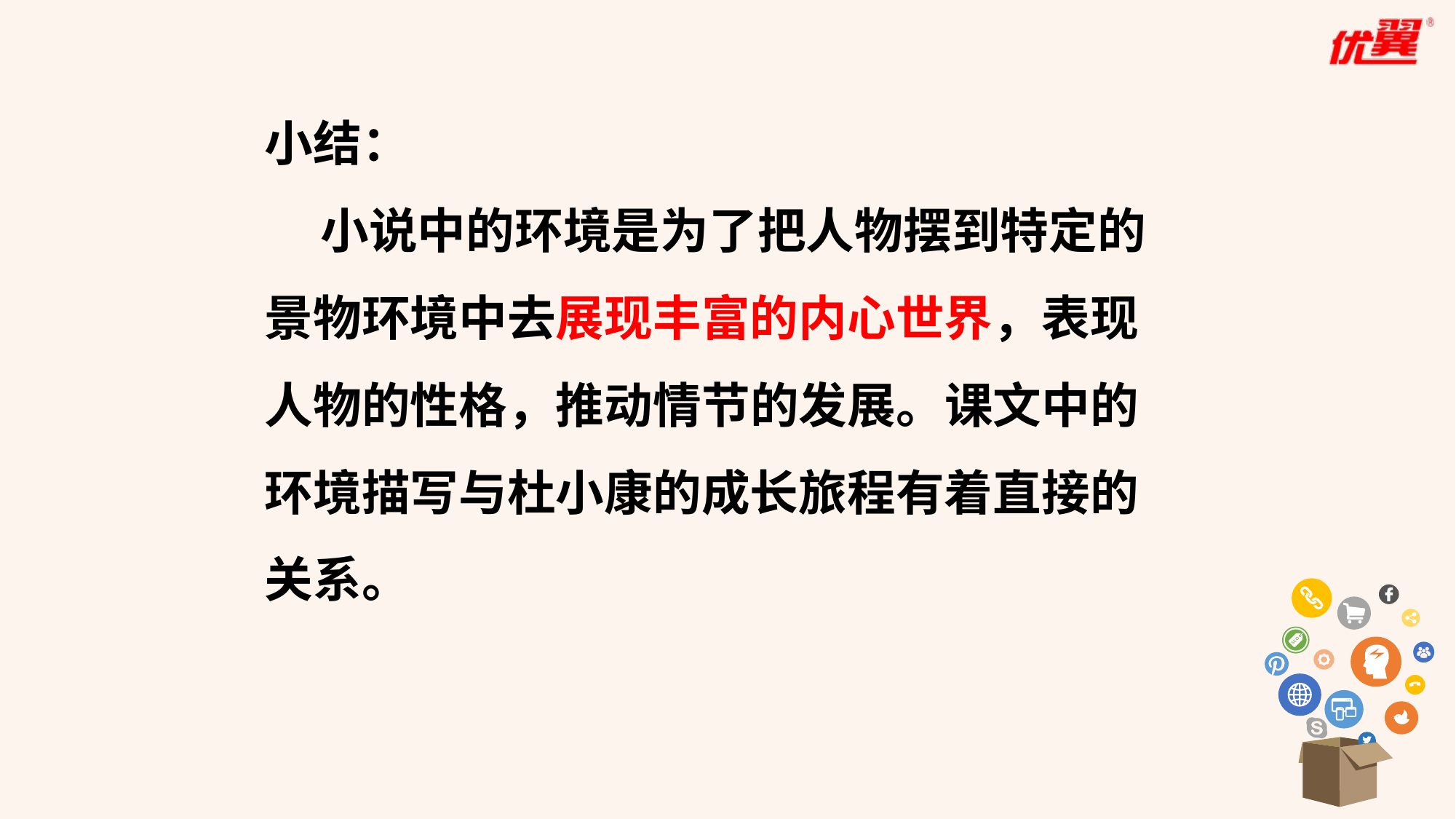

小结：
    小说中的环境是为了把人物摆到特定的景物环境中去展现丰富的内心世界，表现人物的性格，推动情节的发展。课文中的环境描写与杜小康的成长旅程有着直接的关系。